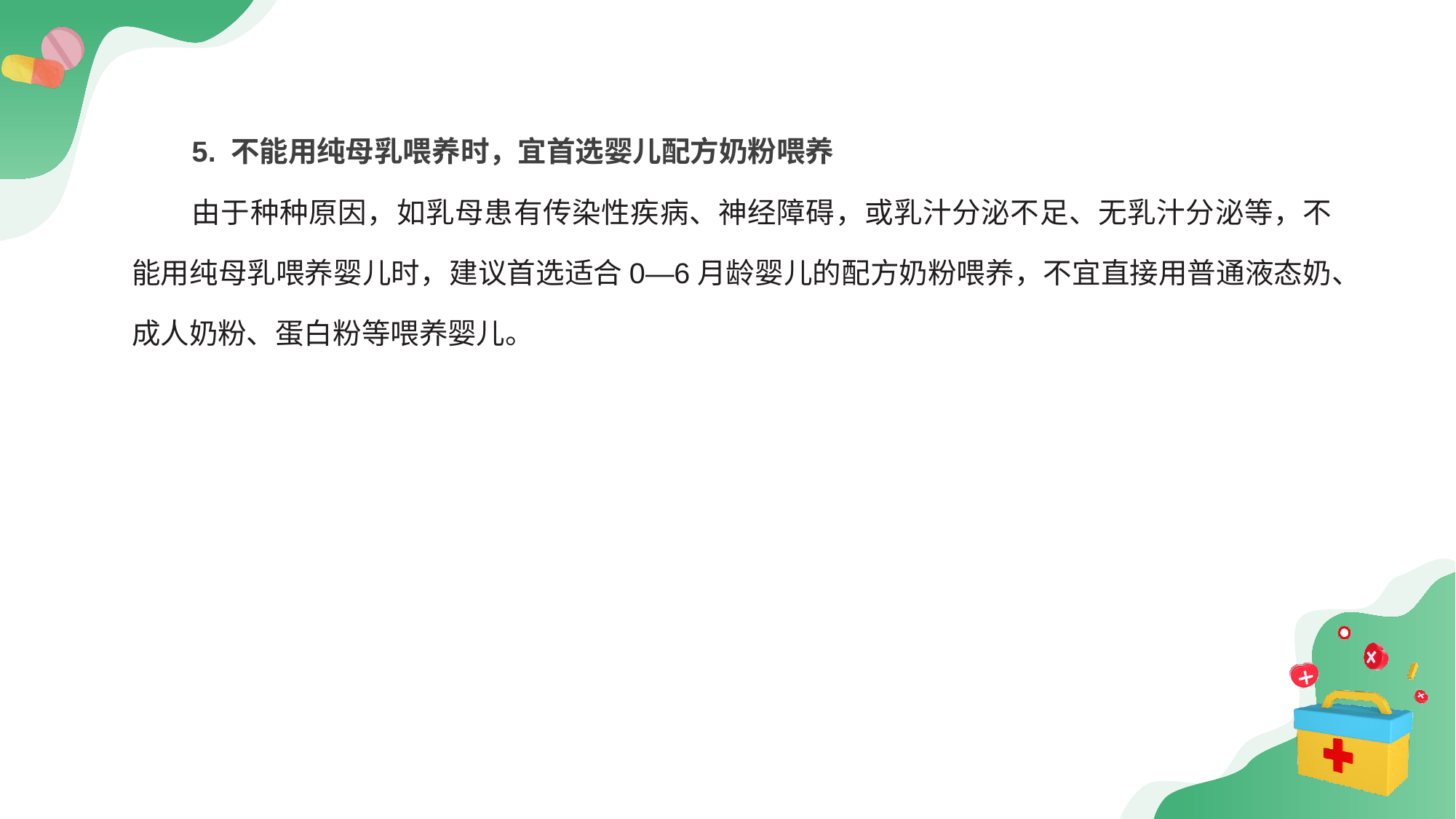

5. 不能用纯母乳喂养时，宜首选婴儿配方奶粉喂养
由于种种原因，如乳母患有传染性疾病、神经障碍，或乳汁分泌不足、无乳汁分泌等，不能用纯母乳喂养婴儿时，建议首选适合0—6月龄婴儿的配方奶粉喂养，不宜直接用普通液态奶、成人奶粉、蛋白粉等喂养婴儿。